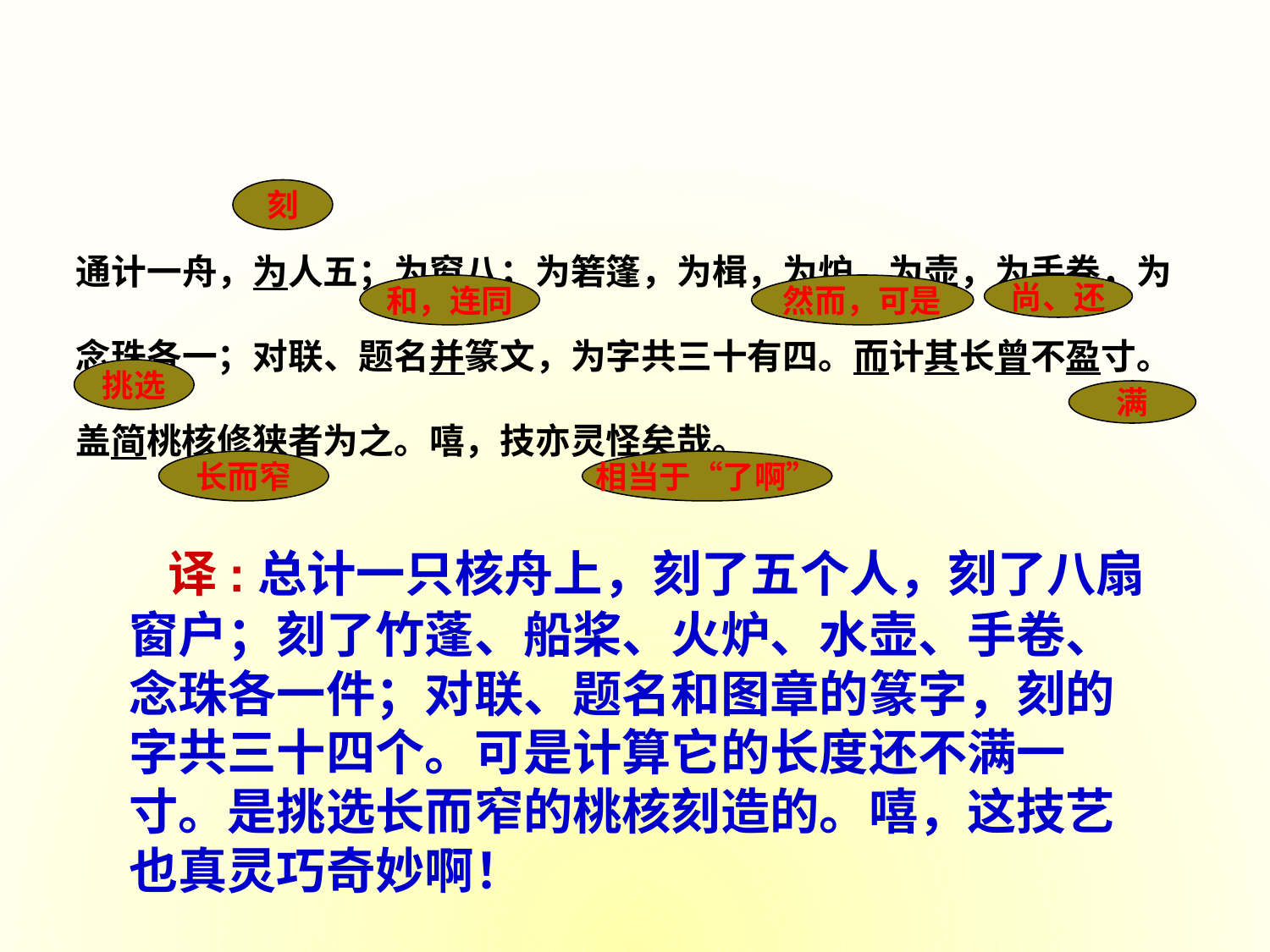

刻
通计一舟，为人五；为窗八；为箬篷，为楫，为炉，为壶，为手卷，为念珠各一；对联、题名并篆文，为字共三十有四。而计其长曾不盈寸。盖简桃核修狭者为之。嘻，技亦灵怪矣哉。

和，连同
然而，可是
尚、还
挑选
满
长而窄
相当于“了啊”
  译:总计一只核舟上，刻了五个人，刻了八扇窗户；刻了竹蓬、船桨、火炉、水壶、手卷、念珠各一件；对联、题名和图章的篆字，刻的字共三十四个。可是计算它的长度还不满一寸。是挑选长而窄的桃核刻造的。嘻，这技艺也真灵巧奇妙啊！